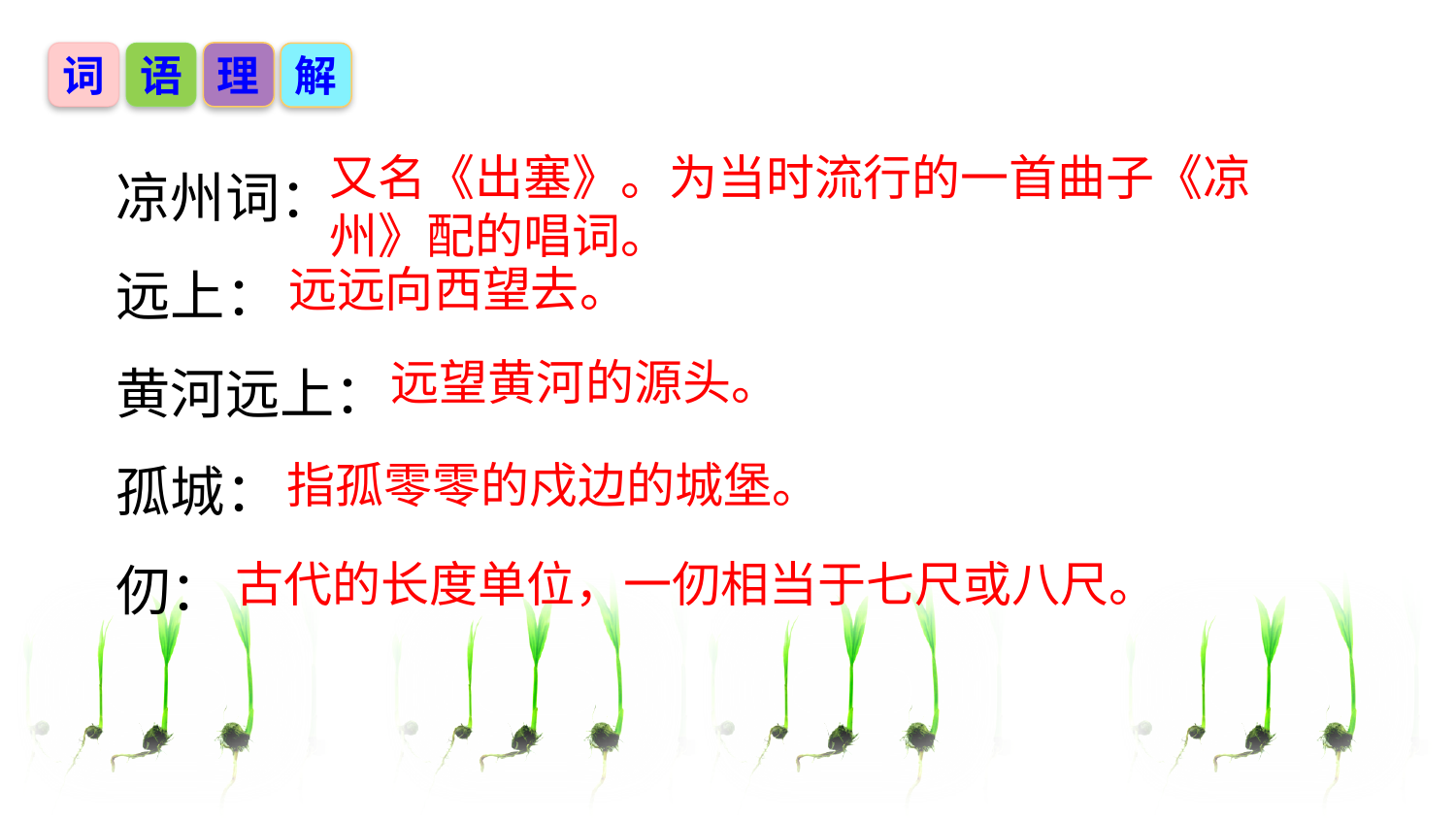

词
语
理
解
凉州词：
远上：
黄河远上：
孤城：
仞：
又名《出塞》。为当时流行的一首曲子《凉州》配的唱词。
远远向西望去。
远望黄河的源头。
指孤零零的戍边的城堡。
古代的长度单位，一仞相当于七尺或八尺。